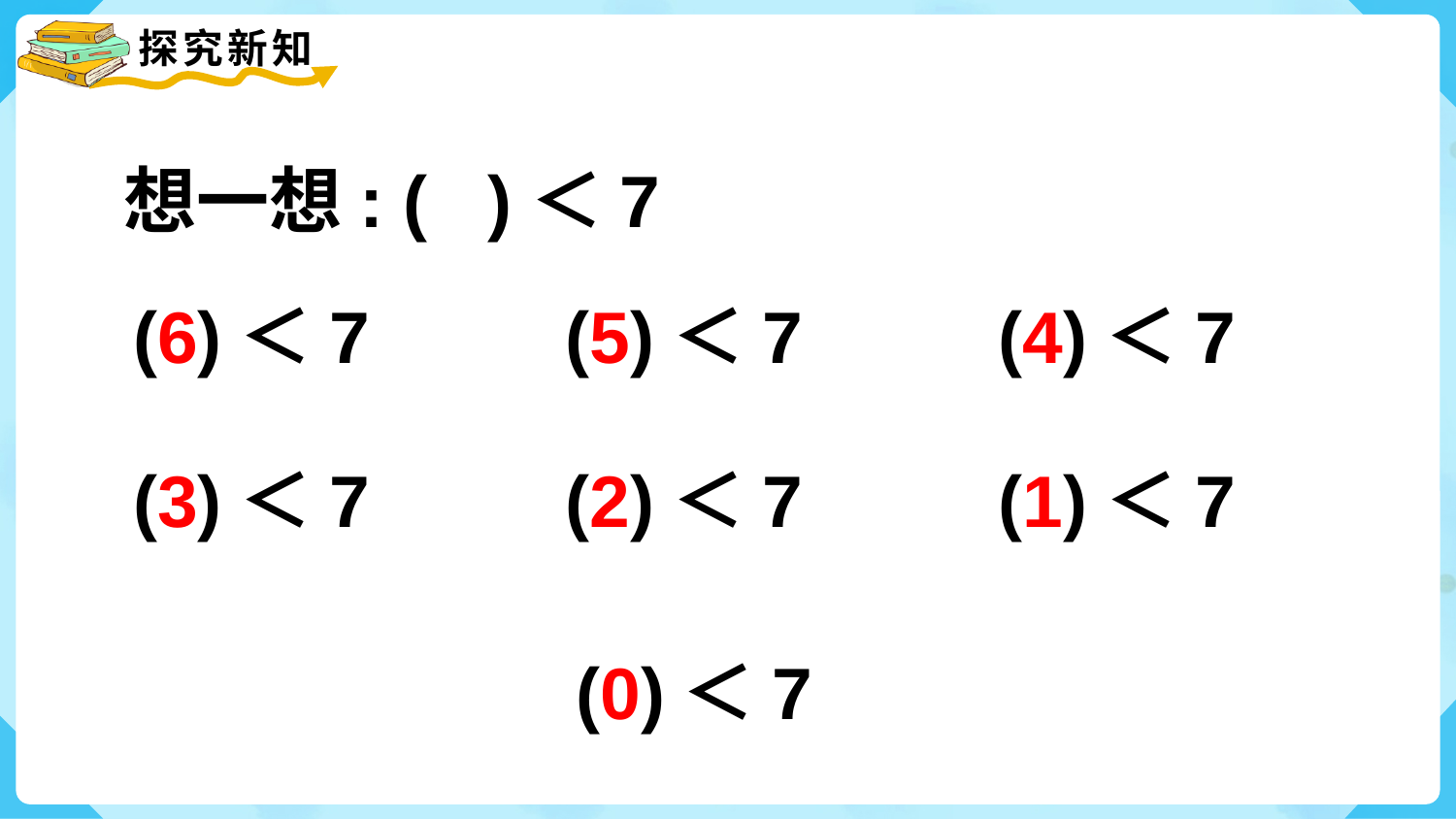

想一想: (   )＜7
(6)＜7
(5)＜7
(4)＜7
(3)＜7
(2)＜7
(1)＜7
(0)＜7